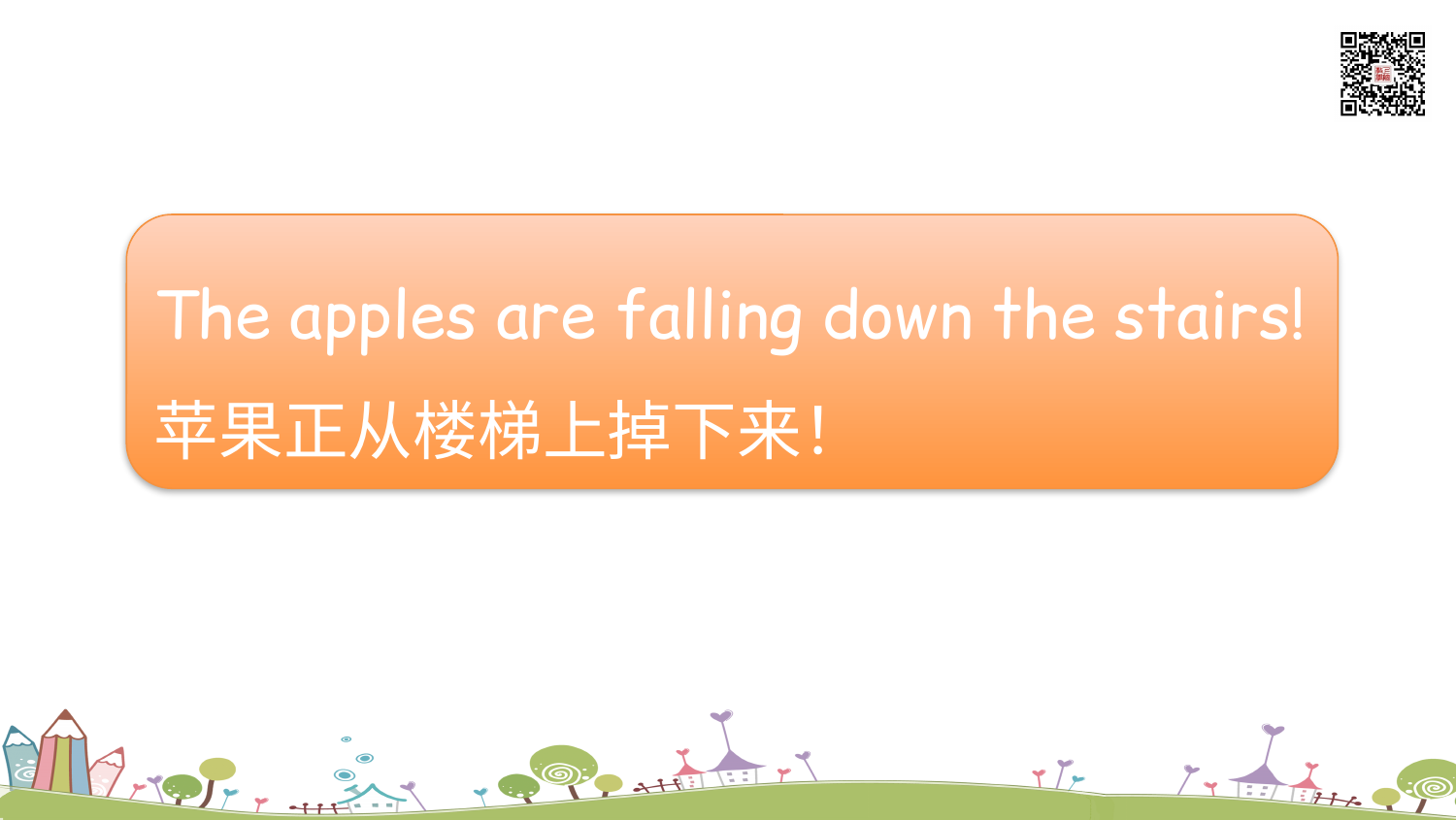

The apples are falling down the stairs!
苹果正从楼梯上掉下来！